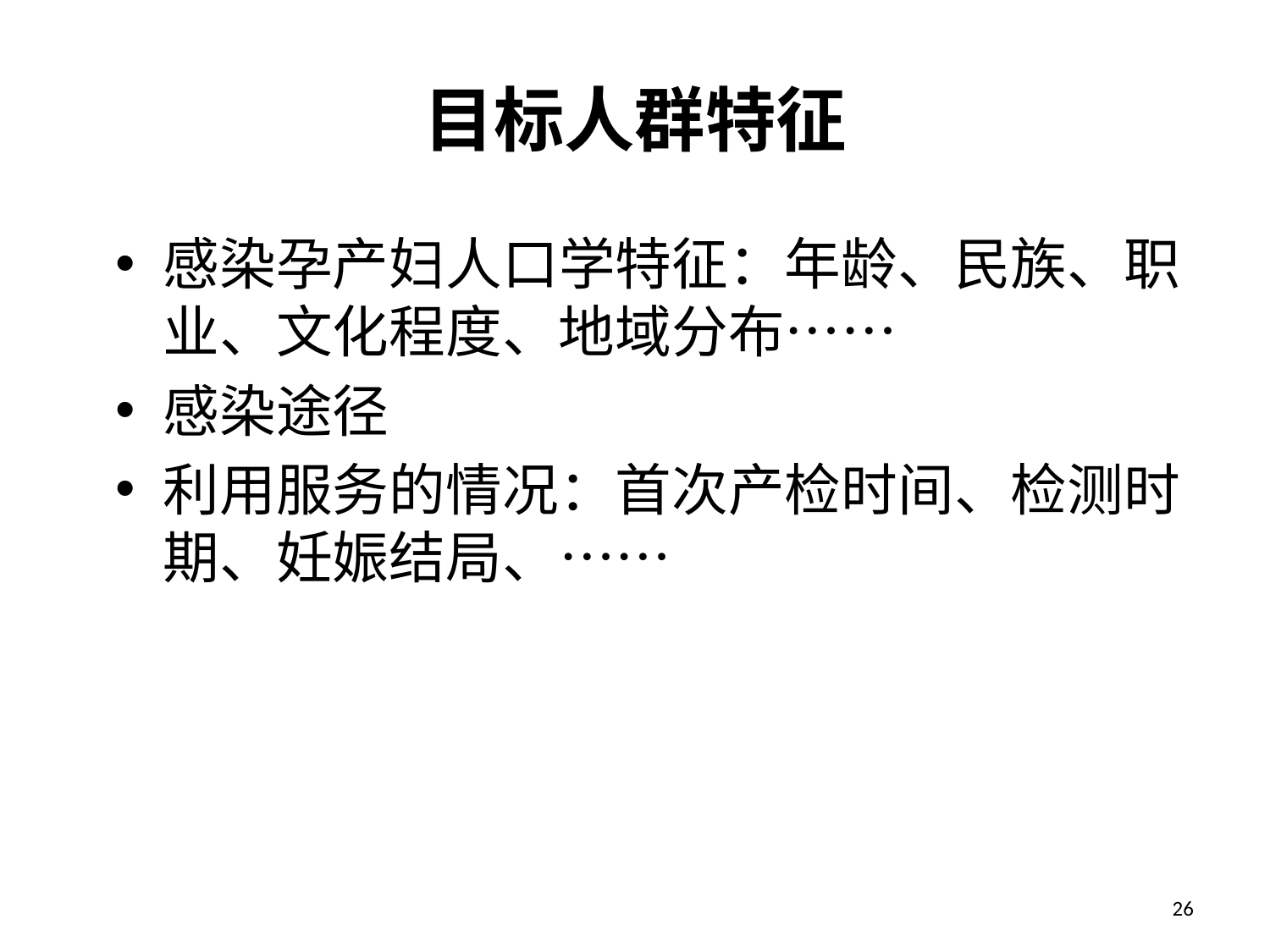

# 目标人群特征
感染孕产妇人口学特征：年龄、民族、职业、文化程度、地域分布……
感染途径
利用服务的情况：首次产检时间、检测时期、妊娠结局、……
26